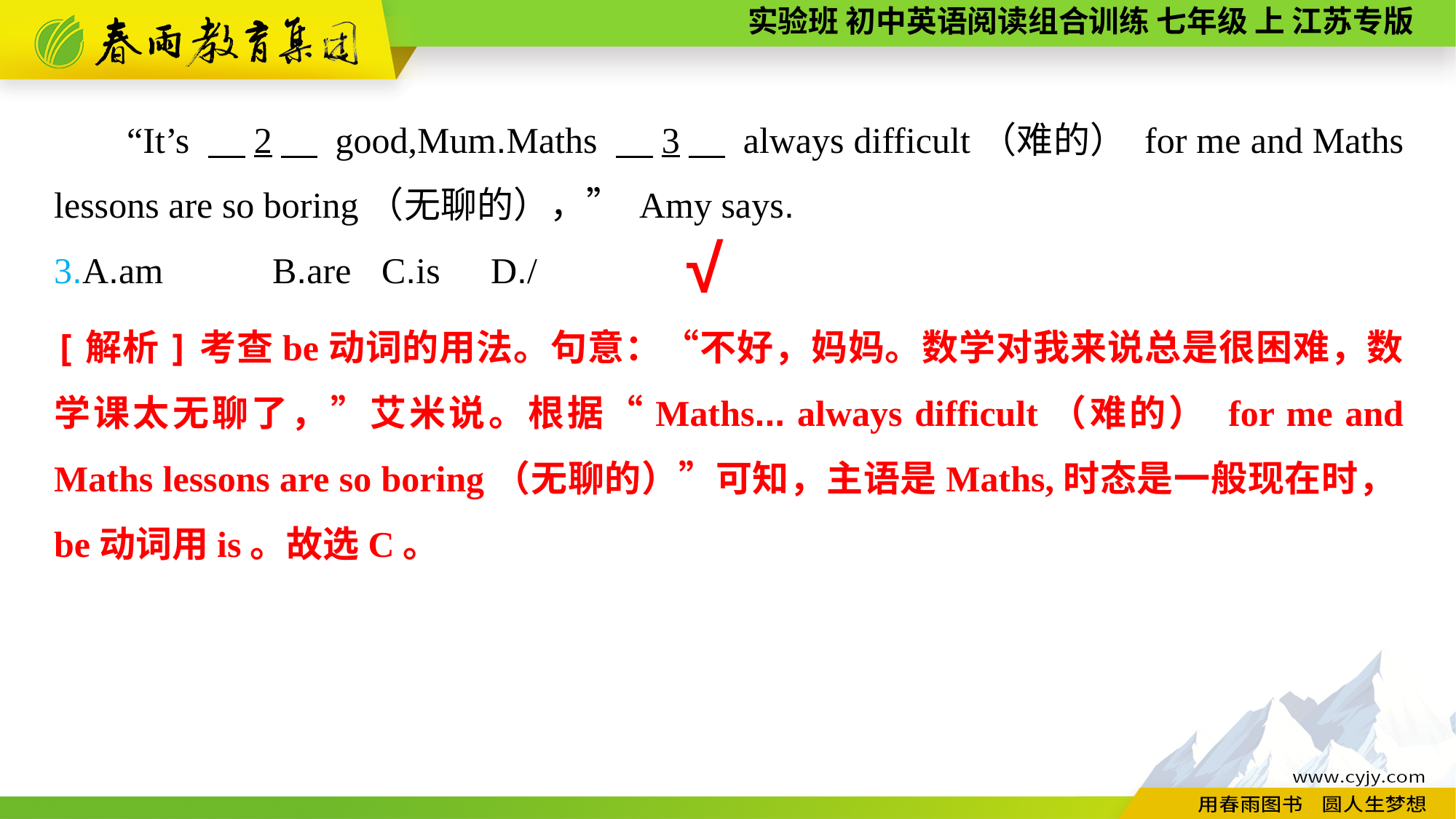

“It’s 　2　 good,Mum.Maths 　3　 always difficult（难的） for me and Maths lessons are so boring（无聊的），” Amy says.
3.A.am	B.are	C.is	D./
√
[解析]考查be动词的用法。句意：“不好，妈妈。数学对我来说总是很困难，数学课太无聊了，”艾米说。根据“Maths... always difficult（难的） for me and Maths lessons are so boring（无聊的）”可知，主语是Maths,时态是一般现在时，be动词用is。故选C。